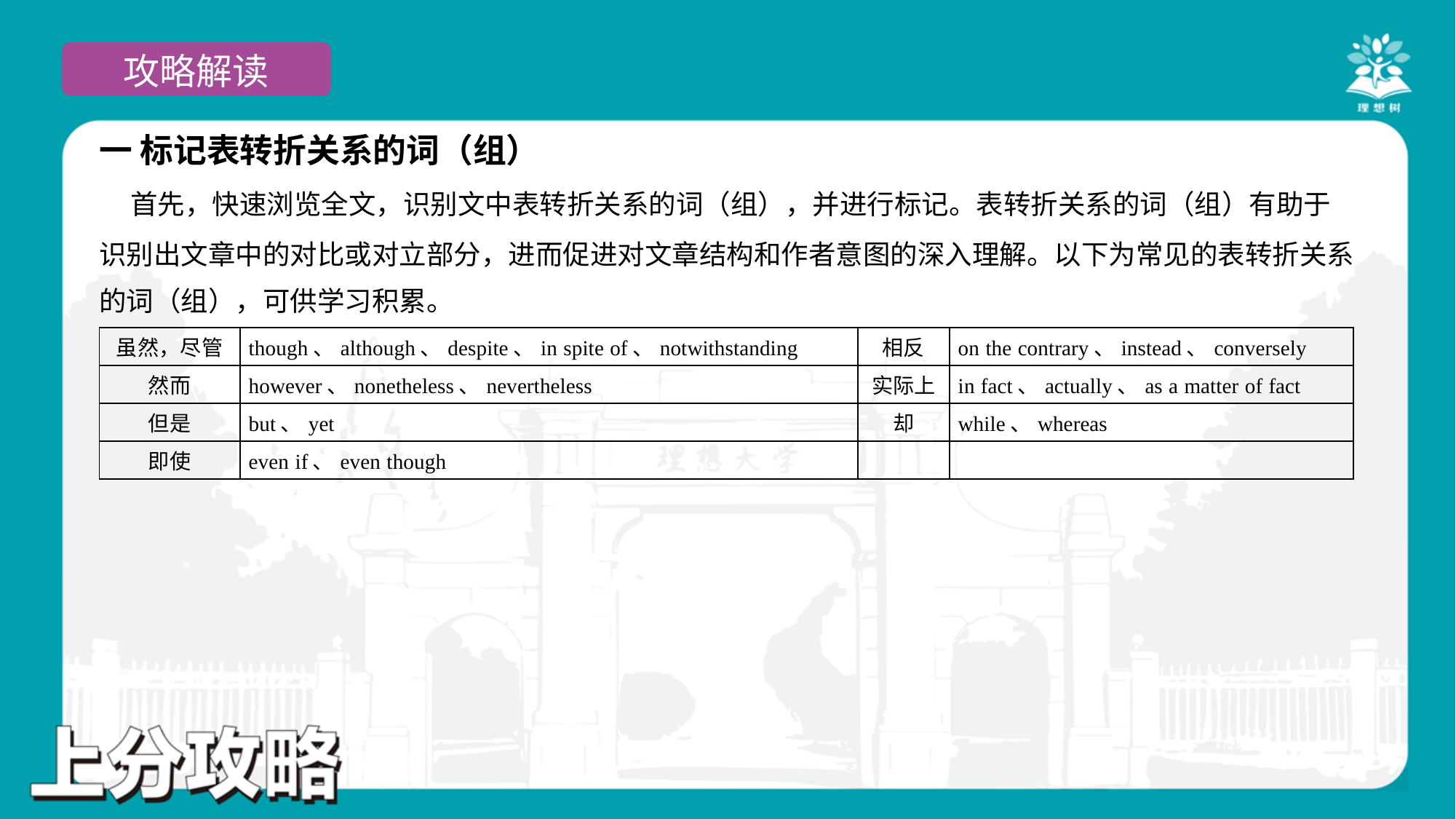

一 标记表转折关系的词（组）
    首先，快速浏览全文，识别文中表转折关系的词（组），并进行标记。表转折关系的词（组）有助于
识别出文章中的对比或对立部分，进而促进对文章结构和作者意图的深入理解。以下为常见的表转折关系
的词（组），可供学习积累。
| 虽然，尽管 | though、although、despite、in spite of、notwithstanding | 相反 | on the contrary、instead、conversely |
| --- | --- | --- | --- |
| 然而 | however、nonetheless、nevertheless | 实际上 | in fact、actually、as a matter of fact |
| 但是 | but、yet | 却 | while、whereas |
| 即使 | even if、even though |  |  |